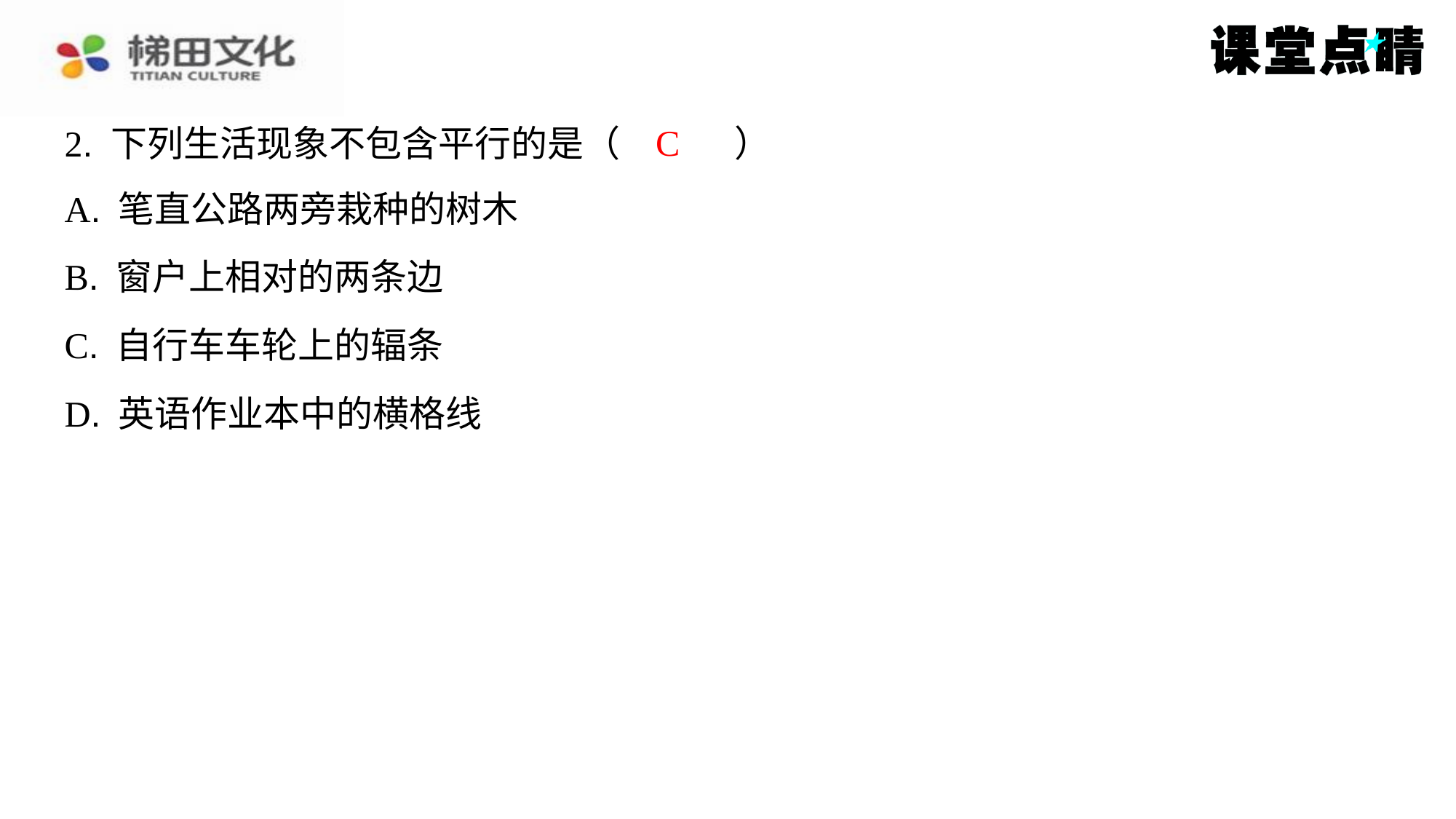

C
2. 下列生活现象不包含平行的是（　C　）
| A. 笔直公路两旁栽种的树木 |
| --- |
| B. 窗户上相对的两条边 |
| C. 自行车车轮上的辐条 |
| D. 英语作业本中的横格线 |